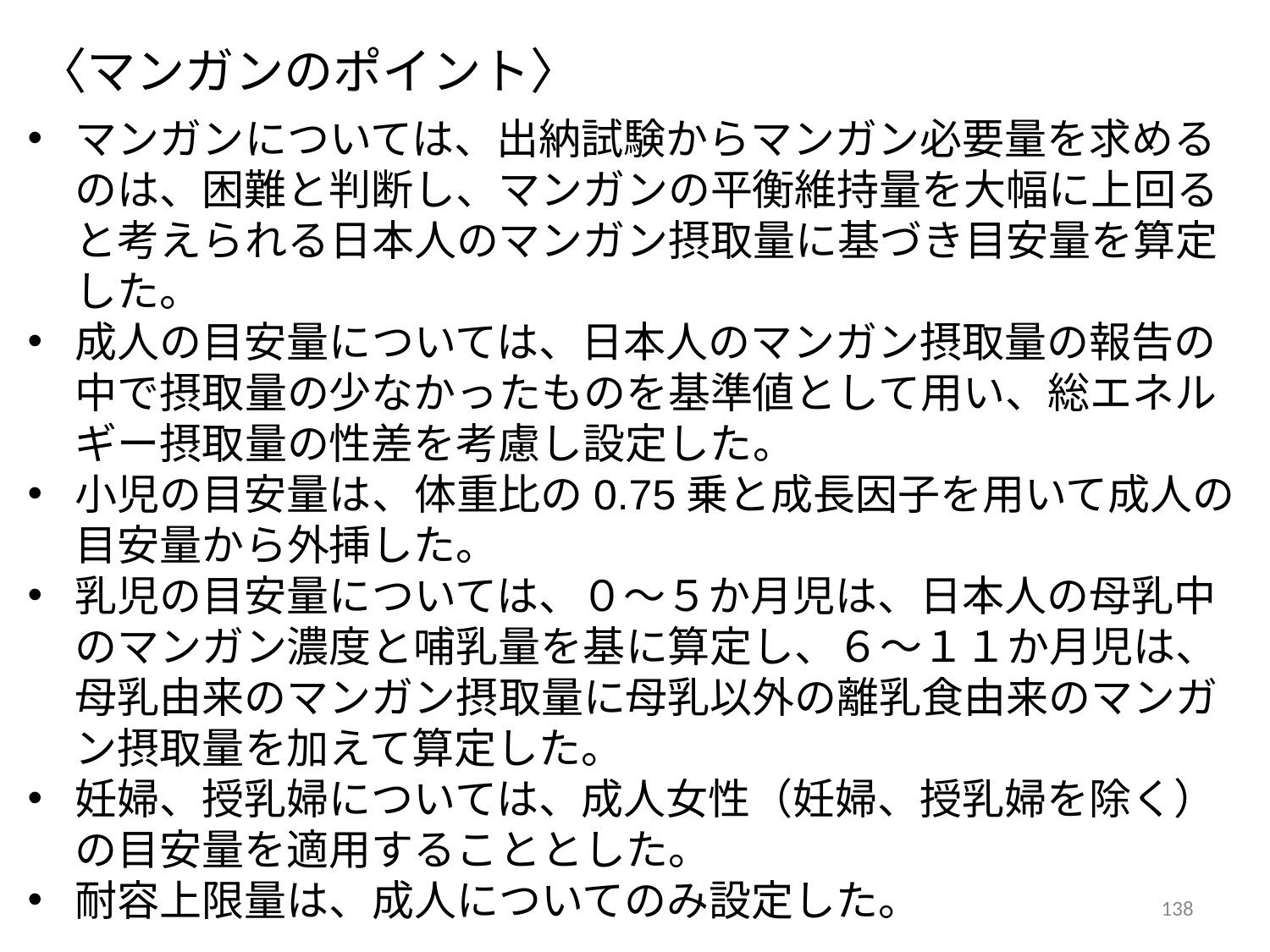

〈マンガンのポイント〉

マンガンについては、出納試験からマンガン必要量を求めるのは、困難と判断し、マンガンの平衡維持量を大幅に上回ると考えられる日本人のマンガン摂取量に基づき目安量を算定した。
成人の目安量については、日本人のマンガン摂取量の報告の中で摂取量の少なかったものを基準値として用い、総エネルギー摂取量の性差を考慮し設定した。
小児の目安量は、体重比の0.75乗と成長因子を用いて成人の目安量から外挿した。
乳児の目安量については、０～５か月児は、日本人の母乳中のマンガン濃度と哺乳量を基に算定し、６～１１か月児は、母乳由来のマンガン摂取量に母乳以外の離乳食由来のマンガン摂取量を加えて算定した。
妊婦、授乳婦については、成人女性（妊婦、授乳婦を除く）の目安量を適用することとした。
耐容上限量は、成人についてのみ設定した。
138